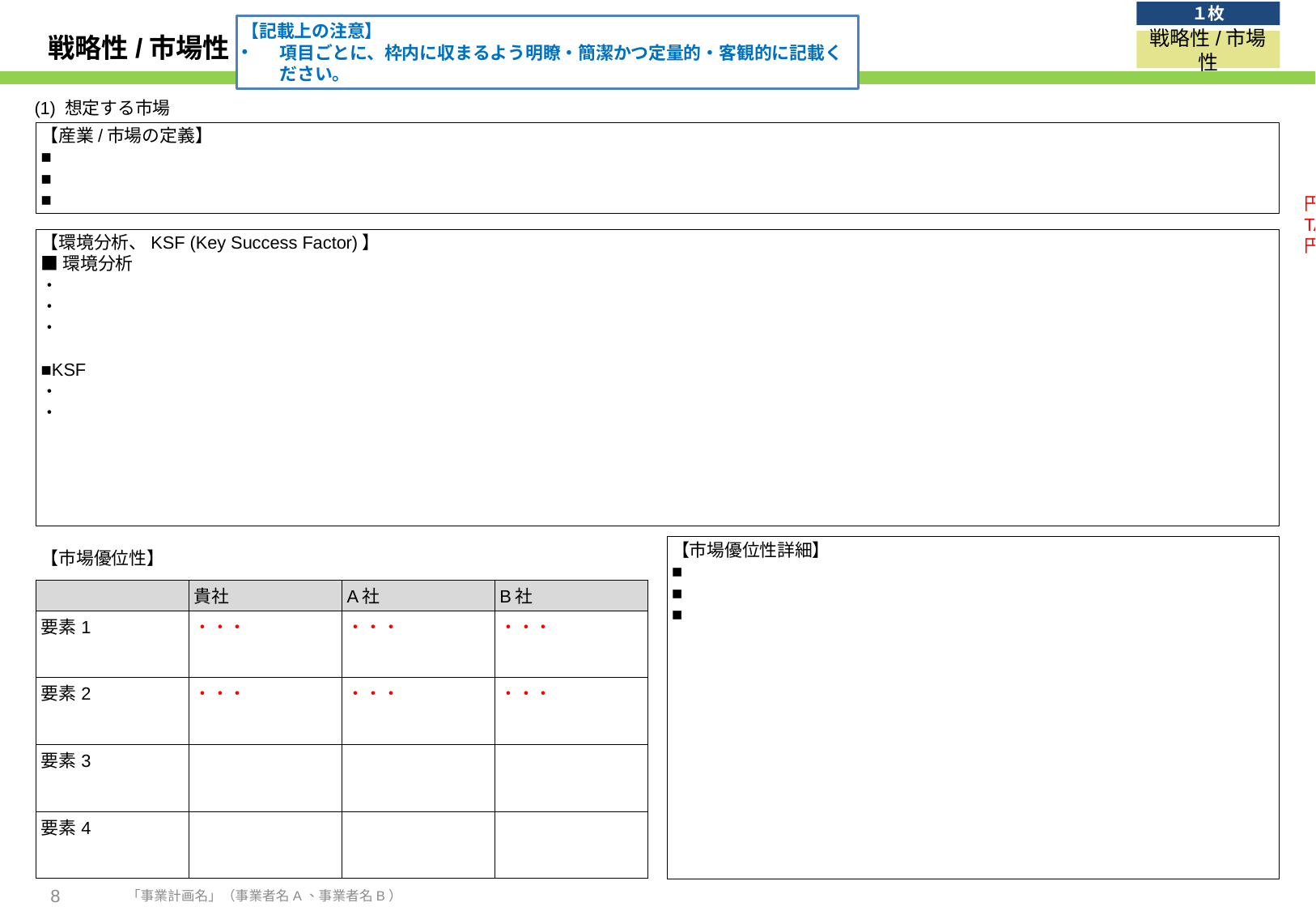

１枚
【記載上の注意】
項目ごとに、枠内に収まるよう明瞭・簡潔かつ定量的・客観的に記載ください。
# 戦略性/市場性
戦略性/市場性
(1) 想定する市場
【産業/市場の定義】
■
■
■
円直径の試算は、添付のエクセルファイルを使用ください。
TAM、SAM、SOMの市場規模を入力し、円の直径を
円オブジェクトに設定してください。
【環境分析、KSF (Key Success Factor)】
■環境分析
・
・
・

■KSF
・
・

|  | 円の直径 （cm） | 円の半径 （cm） | 円の面積 （cm2） | 市場規模 （億円） |
| --- | --- | --- | --- | --- |
| TAM | 4.0 | 2.0 | 12.6 | 10,000 |
| SAM | 2.7 | 1.3 | 5.7 | 4,500 |
| SOM | 1.2 | 0.6 | 1.1 | 900 |
【市場優位性詳細】
■
■
■
| 【市場優位性】 |  |  |  |
| --- | --- | --- | --- |
|  | 貴社 | A社 | B社 |
| 要素1 | ・・・ | ・・・ | ・・・ |
| 要素2 | ・・・ | ・・・ | ・・・ |
| 要素3 |  |  |  |
| 要素4 |  |  |  |
8
「事業計画名」（事業者名A、事業者名B）